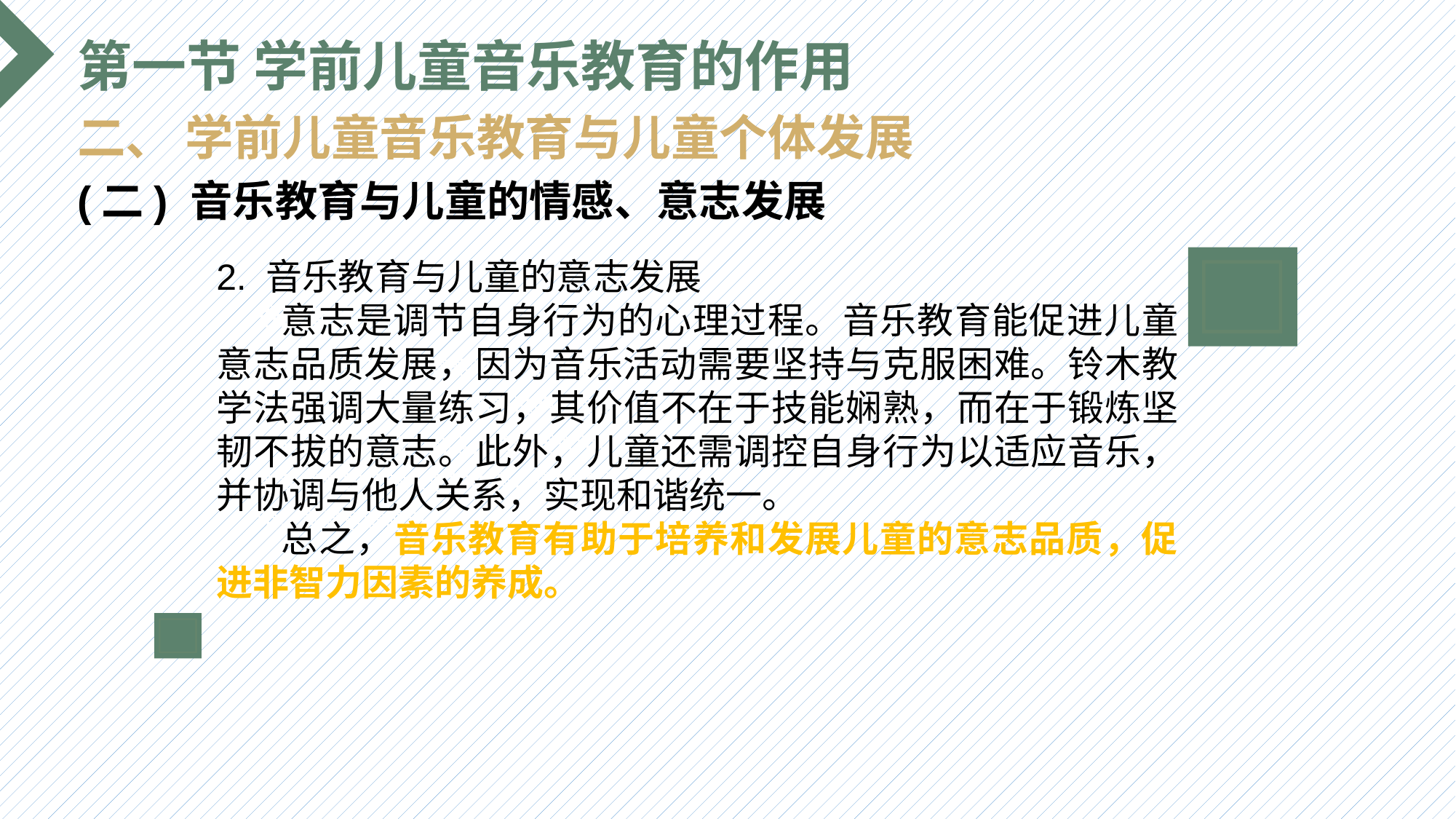

第一节 学前儿童音乐教育的作用
二、 学前儿童音乐教育与儿童个体发展
(二) 音乐教育与儿童的情感、意志发展

2. 音乐教育与儿童的意志发展
      意志是调节自身行为的心理过程。音乐教育能促进儿童意志品质发展，因为音乐活动需要坚持与克服困难。铃木教学法强调大量练习，其价值不在于技能娴熟，而在于锻炼坚韧不拔的意志。此外，儿童还需调控自身行为以适应音乐，并协调与他人关系，实现和谐统一。
      总之，音乐教育有助于培养和发展儿童的意志品质，促进非智力因素的养成。

选题背景
输入您的内容，请简要说明，言简意赅即可输入您的内容，请简要说明，言简意赅即可输入您的内容，请简要说明，言简意赅即可输入您的内容，请简要说明，言简意赅即可